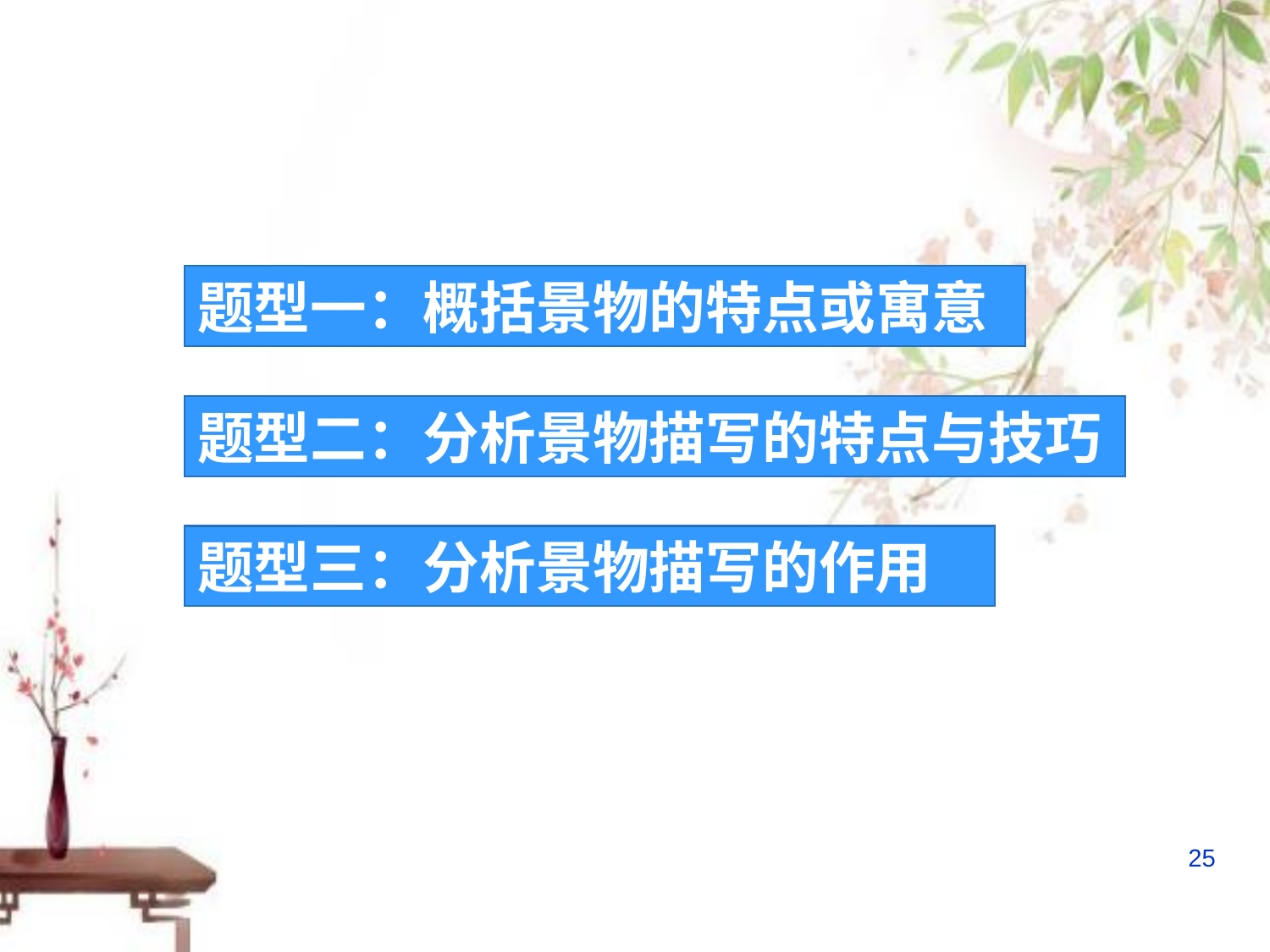

#
题型一：概括景物的特点或寓意
题型二：分析景物描写的特点与技巧
题型三：分析景物描写的作用
25